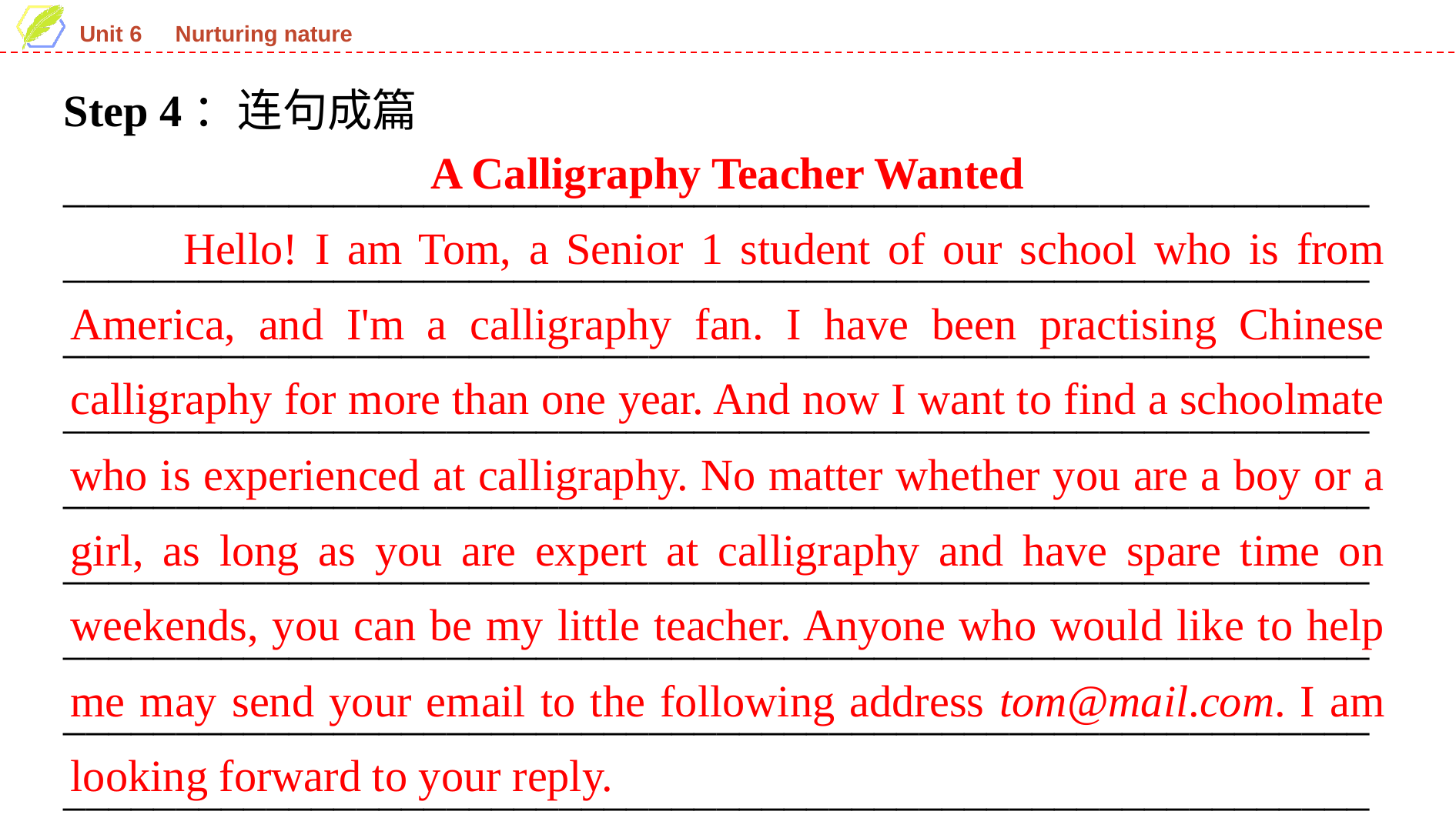

Step 4：连句成篇
___________________________________________________________________________________________________________________________________________________________________________________________________________________________________________________________________________________________________________________________________________________________________________________________________________________________________________________________________________________________________________________________________________________
A Calligraphy Teacher Wanted
　　Hello! I am Tom, a Senior 1 student of our school who is from America, and I'm a calligraphy fan. I have been practising Chinese calligraphy for more than one year. And now I want to find a schoolmate who is experienced at calligraphy. No matter whether you are a boy or a girl, as long as you are expert at calligraphy and have spare time on weekends, you can be my little teacher. Anyone who would like to help me may send your email to the following address tom@mail.com. I am looking forward to your reply.